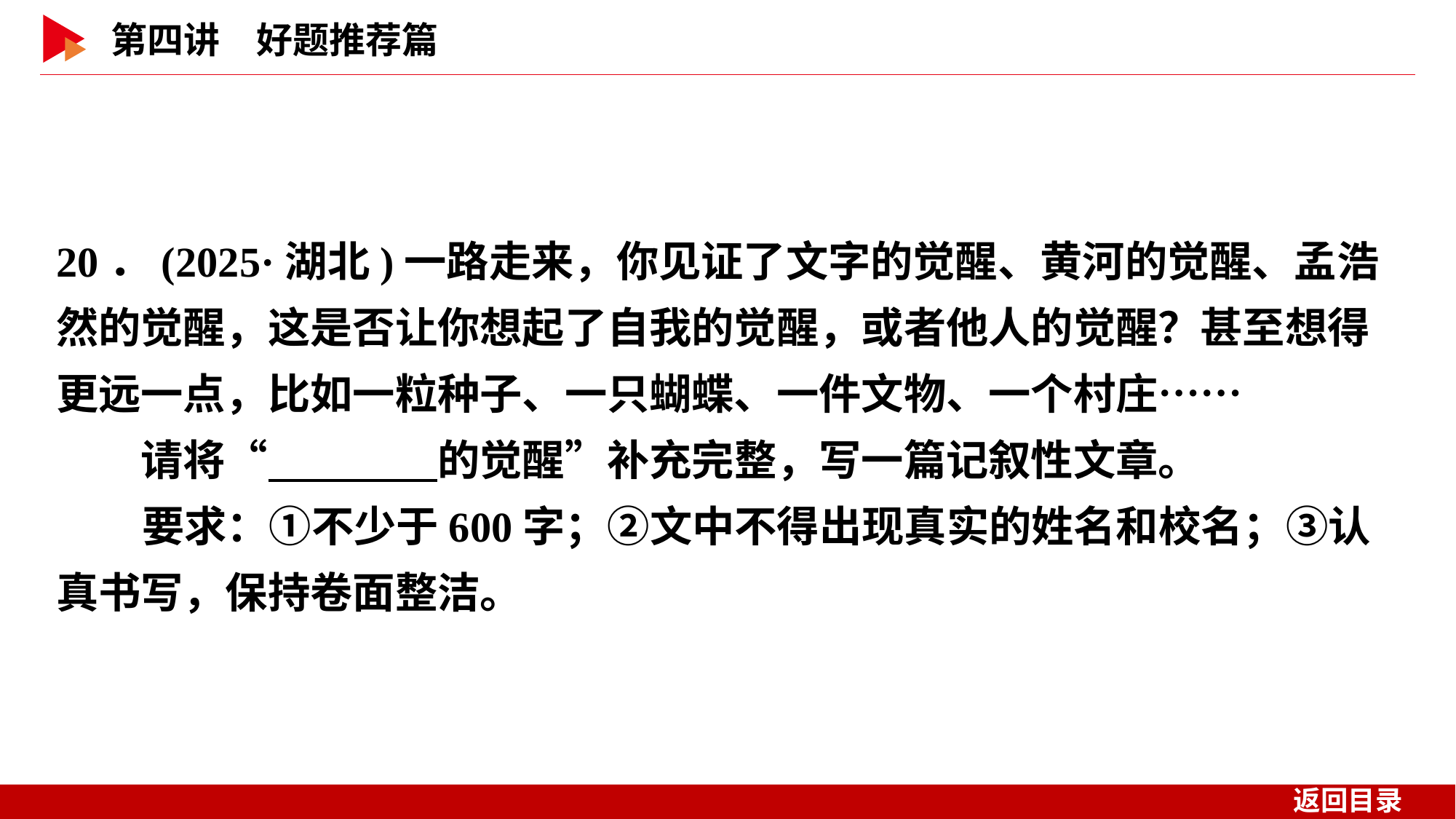

20．(2025·湖北)一路走来，你见证了文字的觉醒、黄河的觉醒、孟浩然的觉醒，这是否让你想起了自我的觉醒，或者他人的觉醒？甚至想得更远一点，比如一粒种子、一只蝴蝶、一件文物、一个村庄……
　　请将“　　　　的觉醒”补充完整，写一篇记叙性文章。
要求：①不少于600字；②文中不得出现真实的姓名和校名；③认真书写，保持卷面整洁。